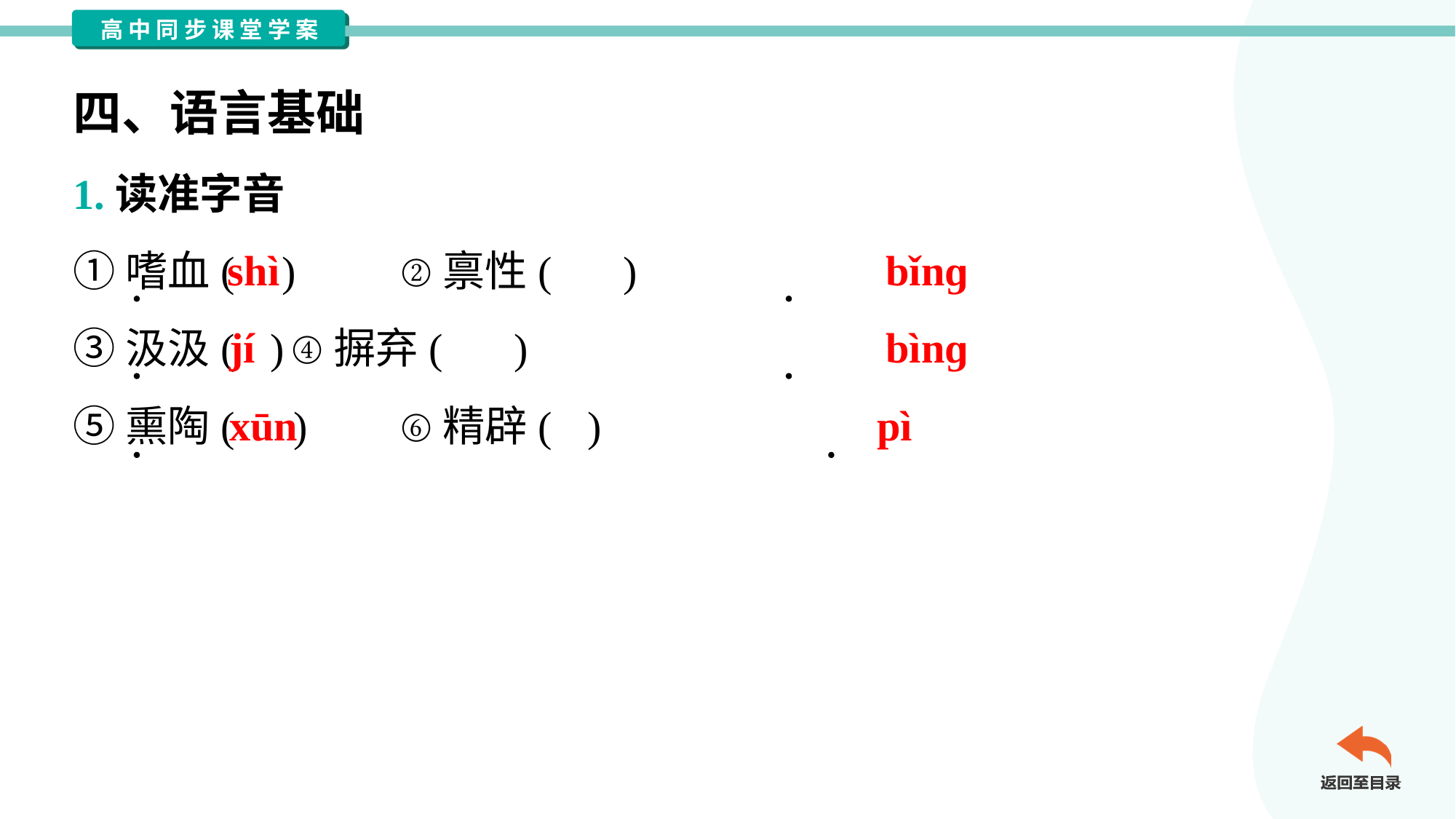

四、语言基础
1.读准字音
①嗜血(    )	②禀性(      )
③汲汲(   )	④摒弃(      )
⑤熏陶(     )	⑥精辟(   )
shì
bǐnɡ
jí
bìnɡ

xūn
pì